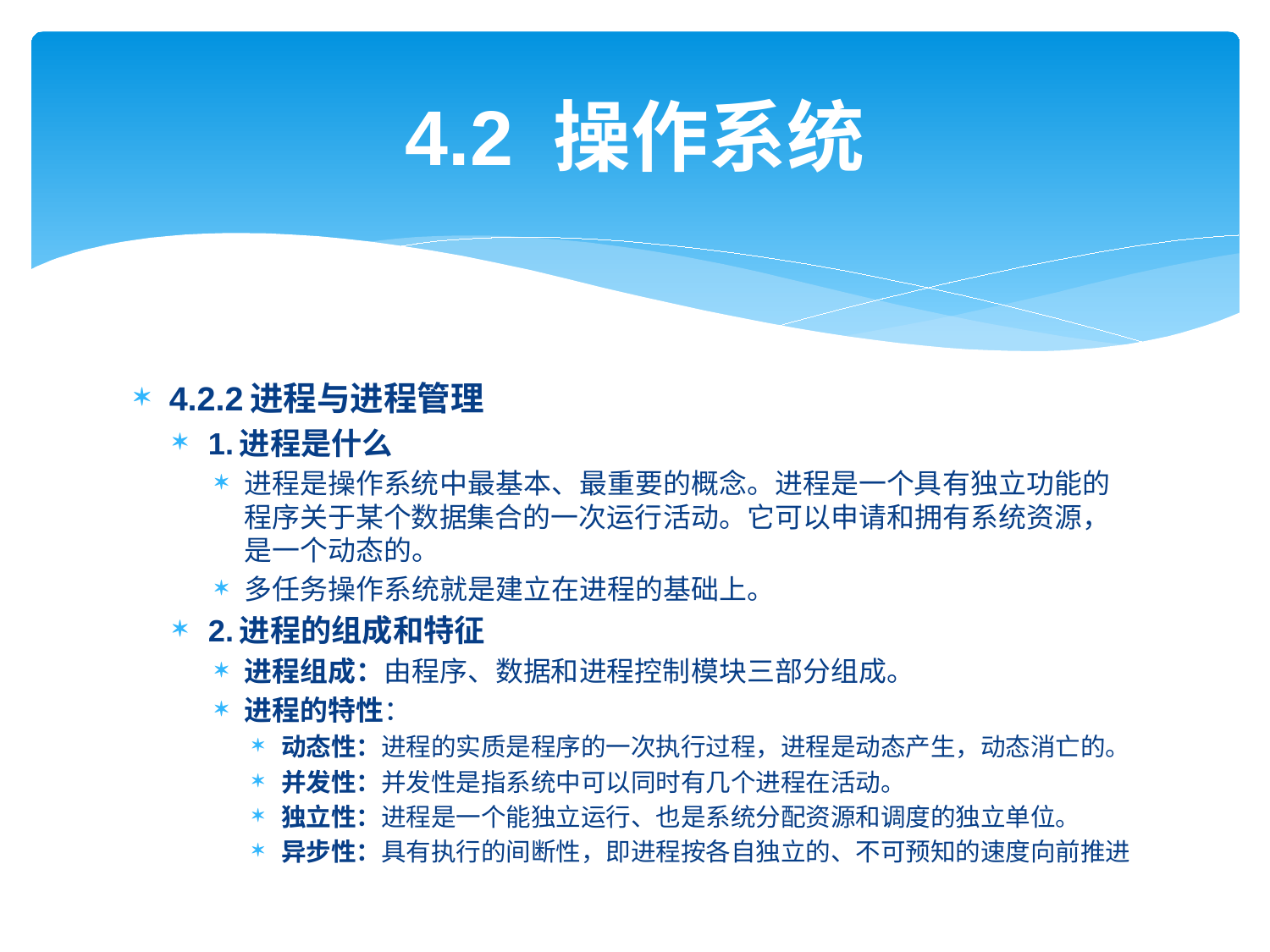

# 4.2 操作系统
4.2.2进程与进程管理
1.进程是什么
进程是操作系统中最基本、最重要的概念。进程是一个具有独立功能的程序关于某个数据集合的一次运行活动。它可以申请和拥有系统资源，是一个动态的。
多任务操作系统就是建立在进程的基础上。
2.进程的组成和特征
进程组成：由程序、数据和进程控制模块三部分组成。
进程的特性：
动态性：进程的实质是程序的一次执行过程，进程是动态产生，动态消亡的。
并发性：并发性是指系统中可以同时有几个进程在活动。
独立性：进程是一个能独立运行、也是系统分配资源和调度的独立单位。
异步性：具有执行的间断性，即进程按各自独立的、不可预知的速度向前推进